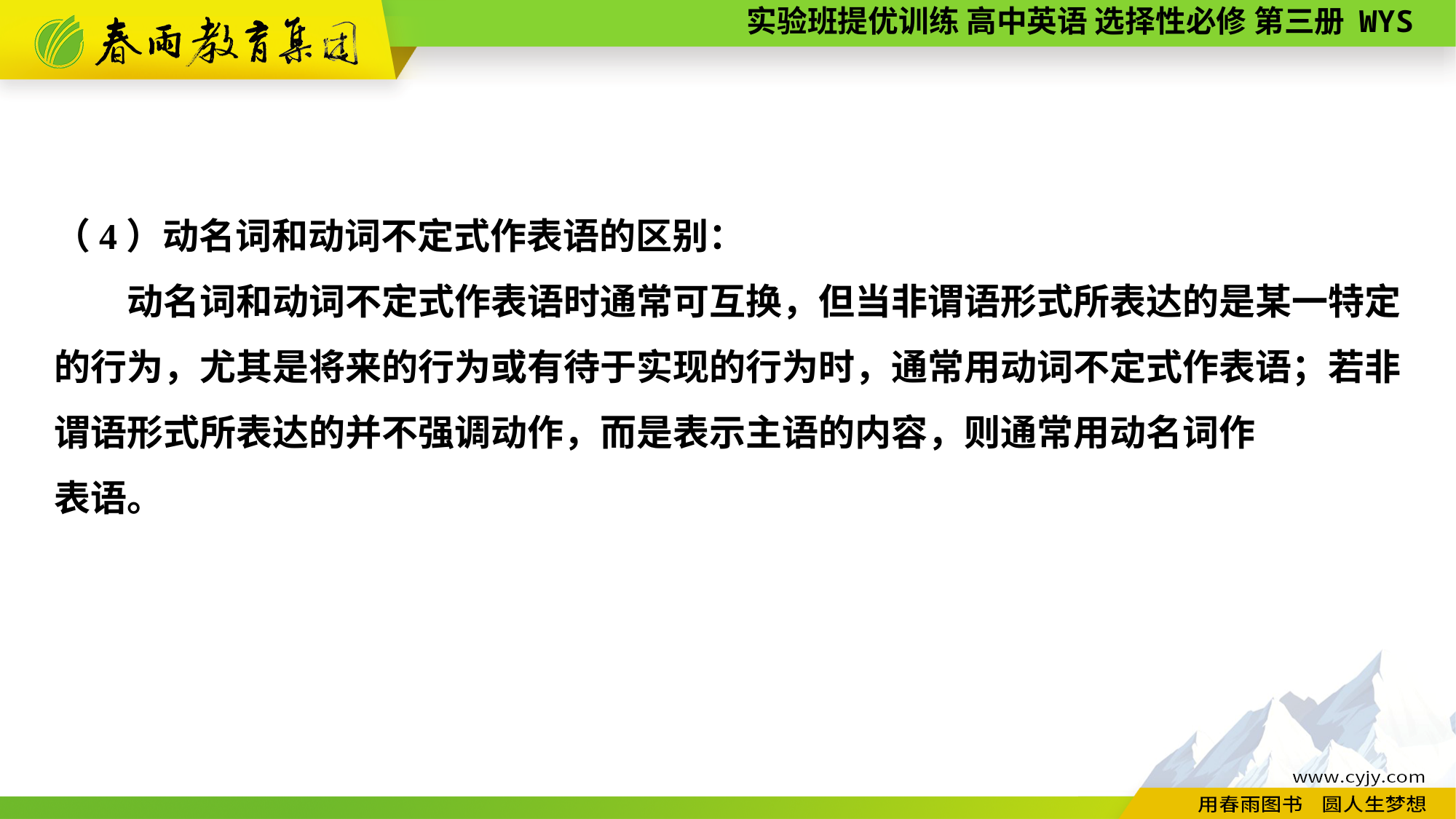

（4）动名词和动词不定式作表语的区别：
动名词和动词不定式作表语时通常可互换，但当非谓语形式所表达的是某一特定的行为，尤其是将来的行为或有待于实现的行为时，通常用动词不定式作表语；若非谓语形式所表达的并不强调动作，而是表示主语的内容，则通常用动名词作
表语。